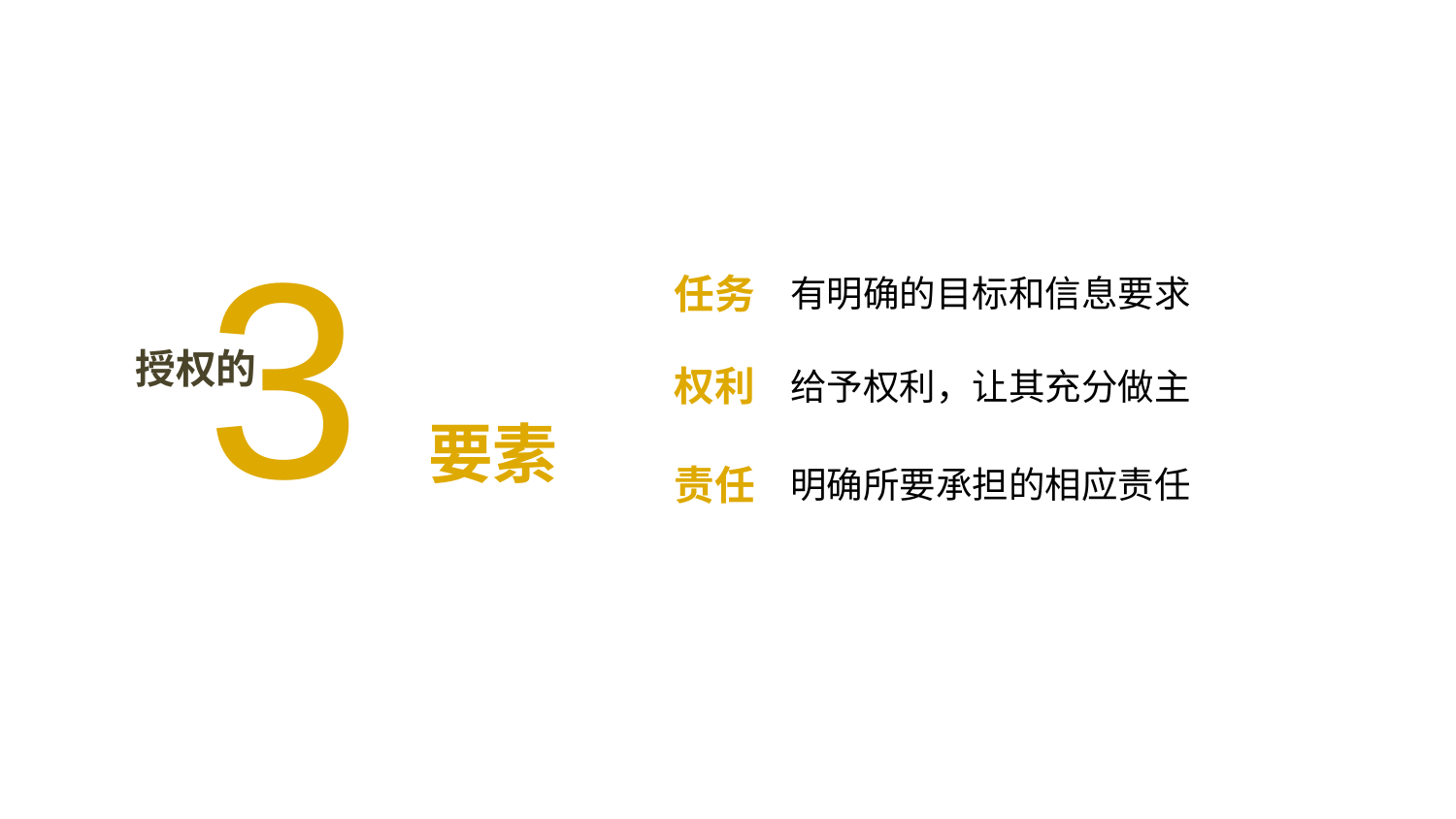

3要素
任务
有明确的目标和信息要求
授权的
权利
给予权利，让其充分做主
责任
明确所要承担的相应责任